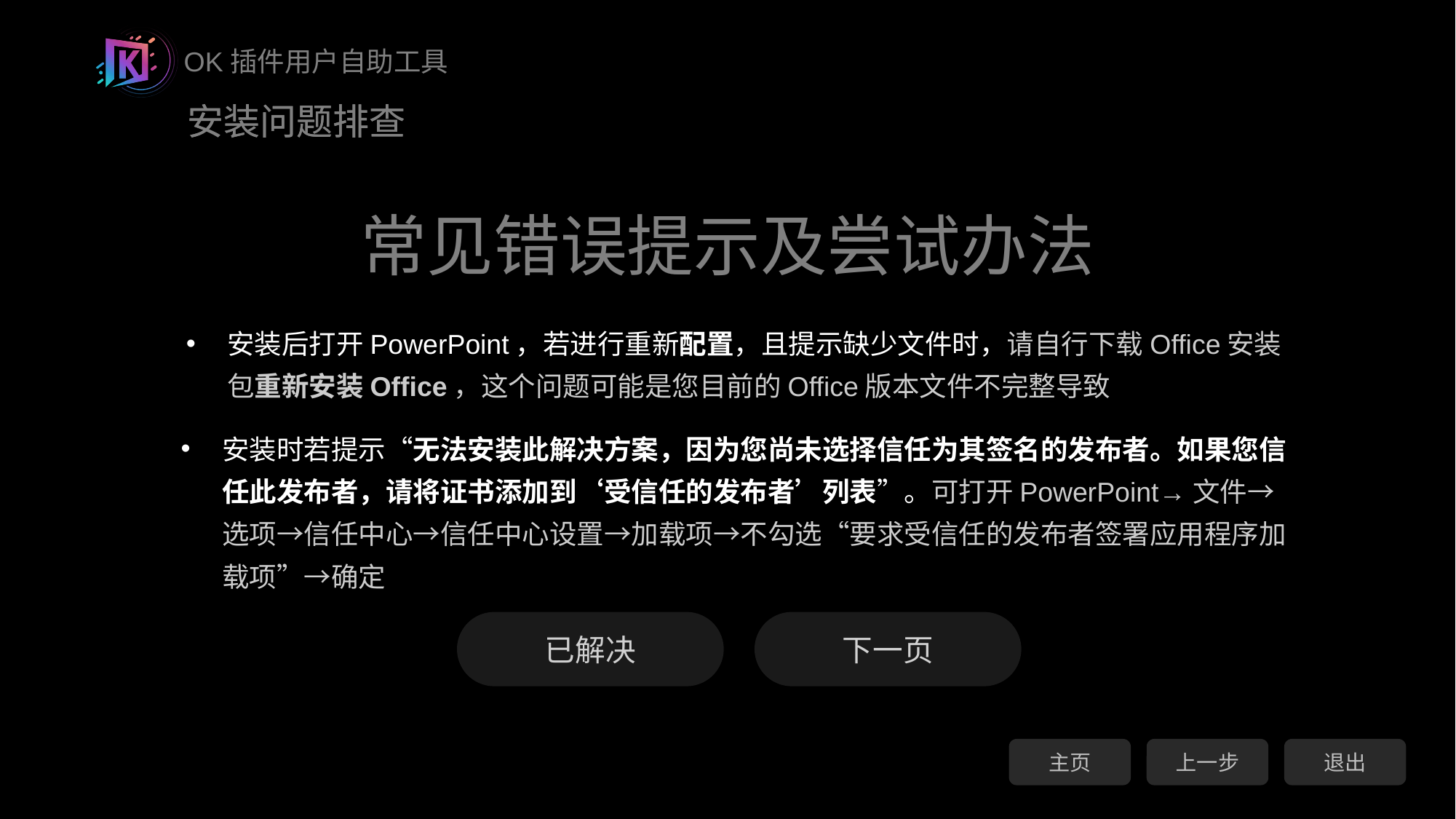

安装问题排查
常见错误提示及尝试办法
安装后打开PowerPoint，若进行重新配置，且提示缺少文件时，请自行下载Office安装包重新安装Office，这个问题可能是您目前的Office版本文件不完整导致
安装时若提示“无法安装此解决方案，因为您尚未选择信任为其签名的发布者。如果您信任此发布者，请将证书添加到‘受信任的发布者’列表”。可打开PowerPoint→文件→选项→信任中心→信任中心设置→加载项→不勾选“要求受信任的发布者签署应用程序加载项”→确定
已解决
下一页